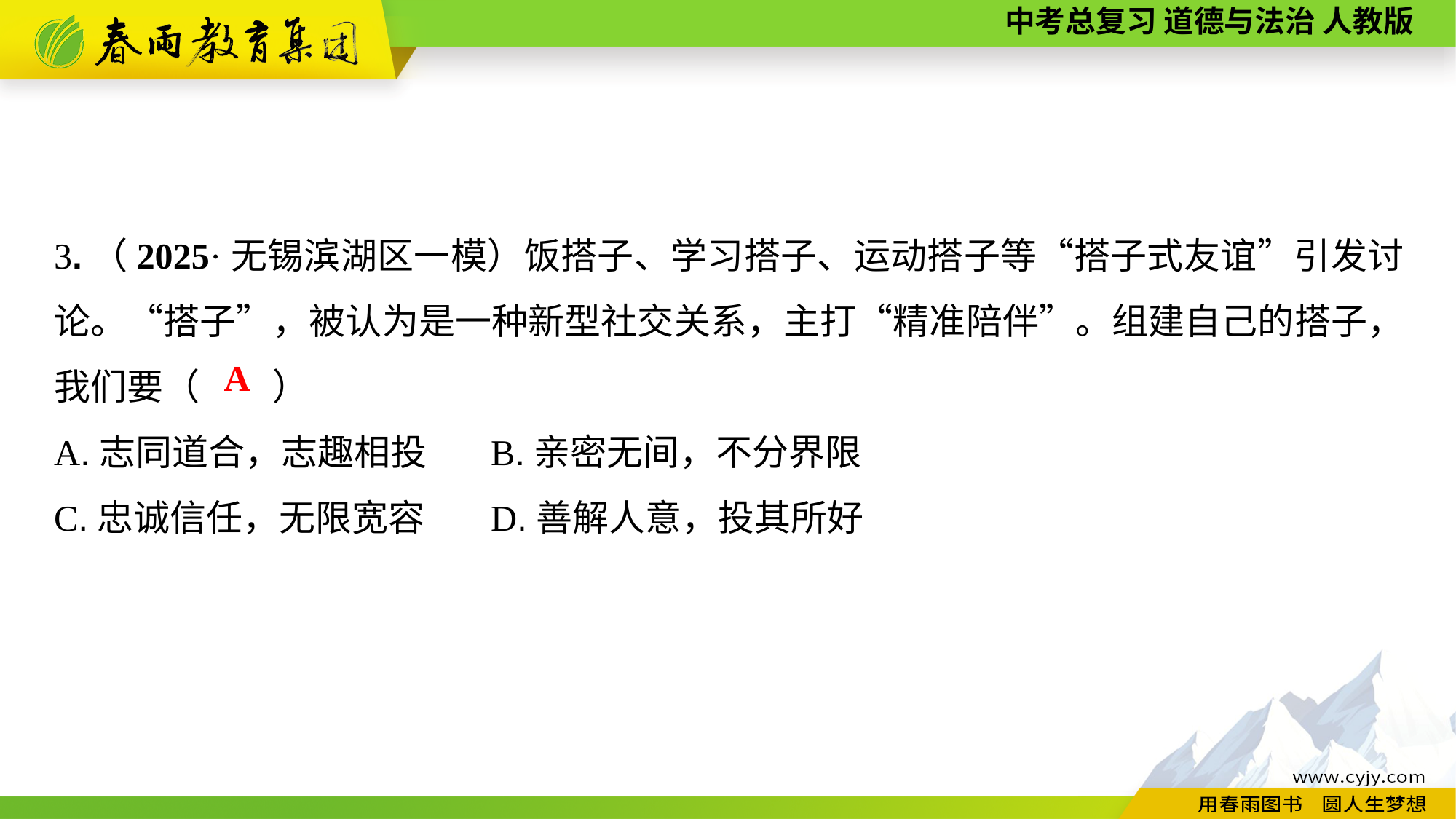

3.（2025·无锡滨湖区一模）饭搭子、学习搭子、运动搭子等“搭子式友谊”引发讨论。“搭子”，被认为是一种新型社交关系，主打“精准陪伴”。组建自己的搭子，我们要（　　）
A.志同道合，志趣相投	B.亲密无间，不分界限
C.忠诚信任，无限宽容	D.善解人意，投其所好
A